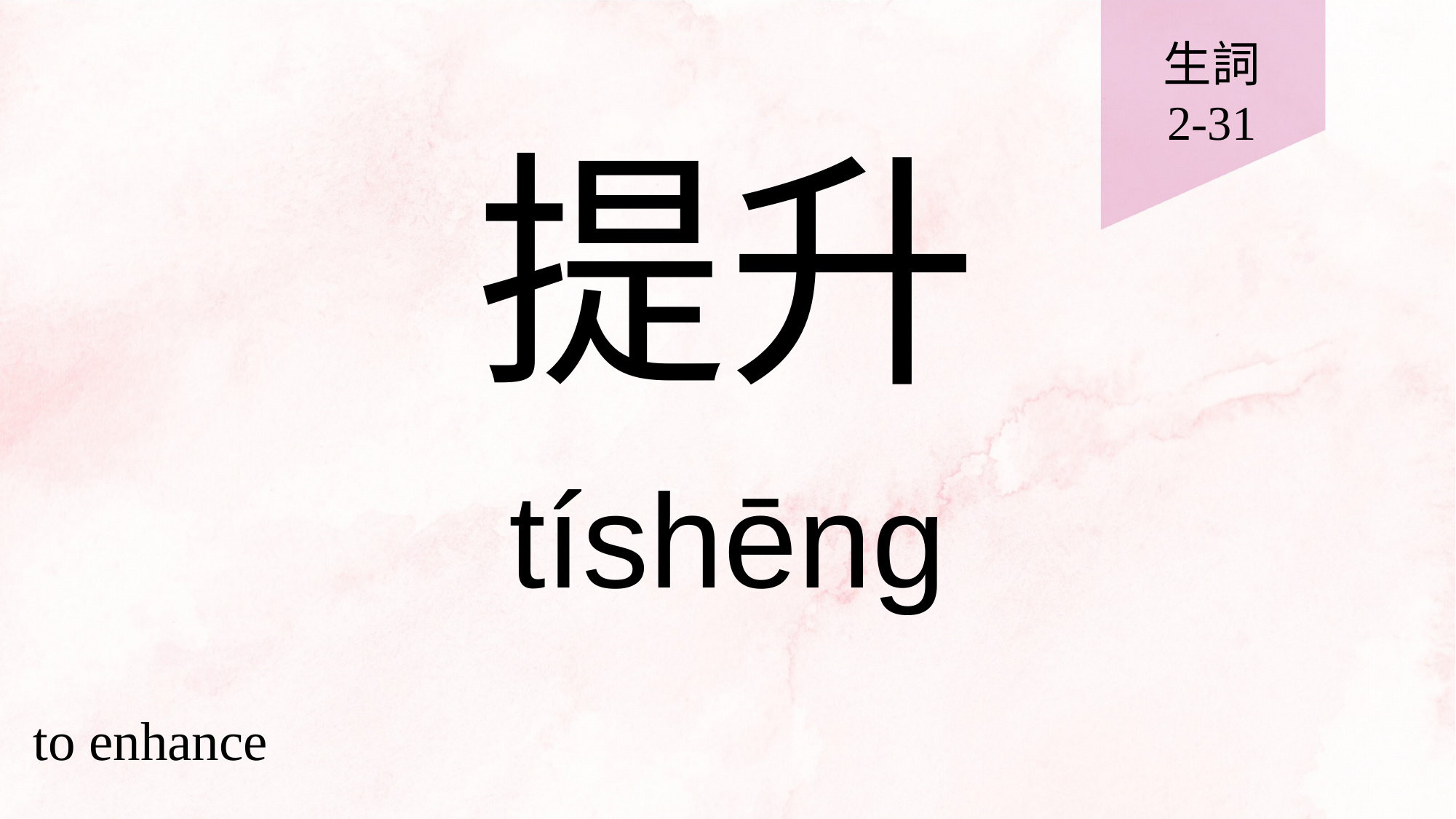

生詞
2-31
# 提升
tíshēng
to enhance